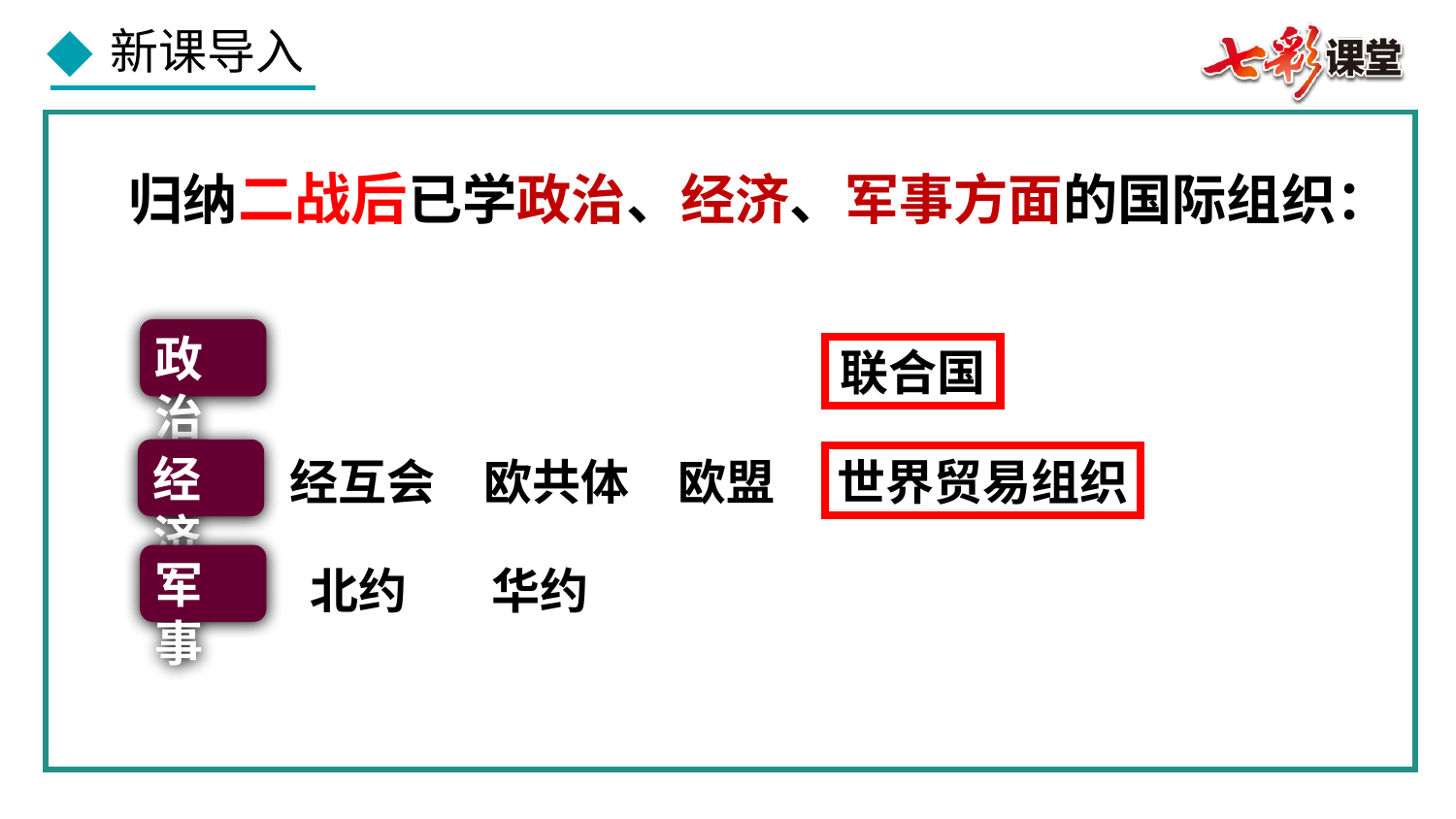

归纳二战后已学政治、经济、军事方面的国际组织：
政治
联合国
经济
经互会
欧共体
欧盟
世界贸易组织
军事
北约
华约